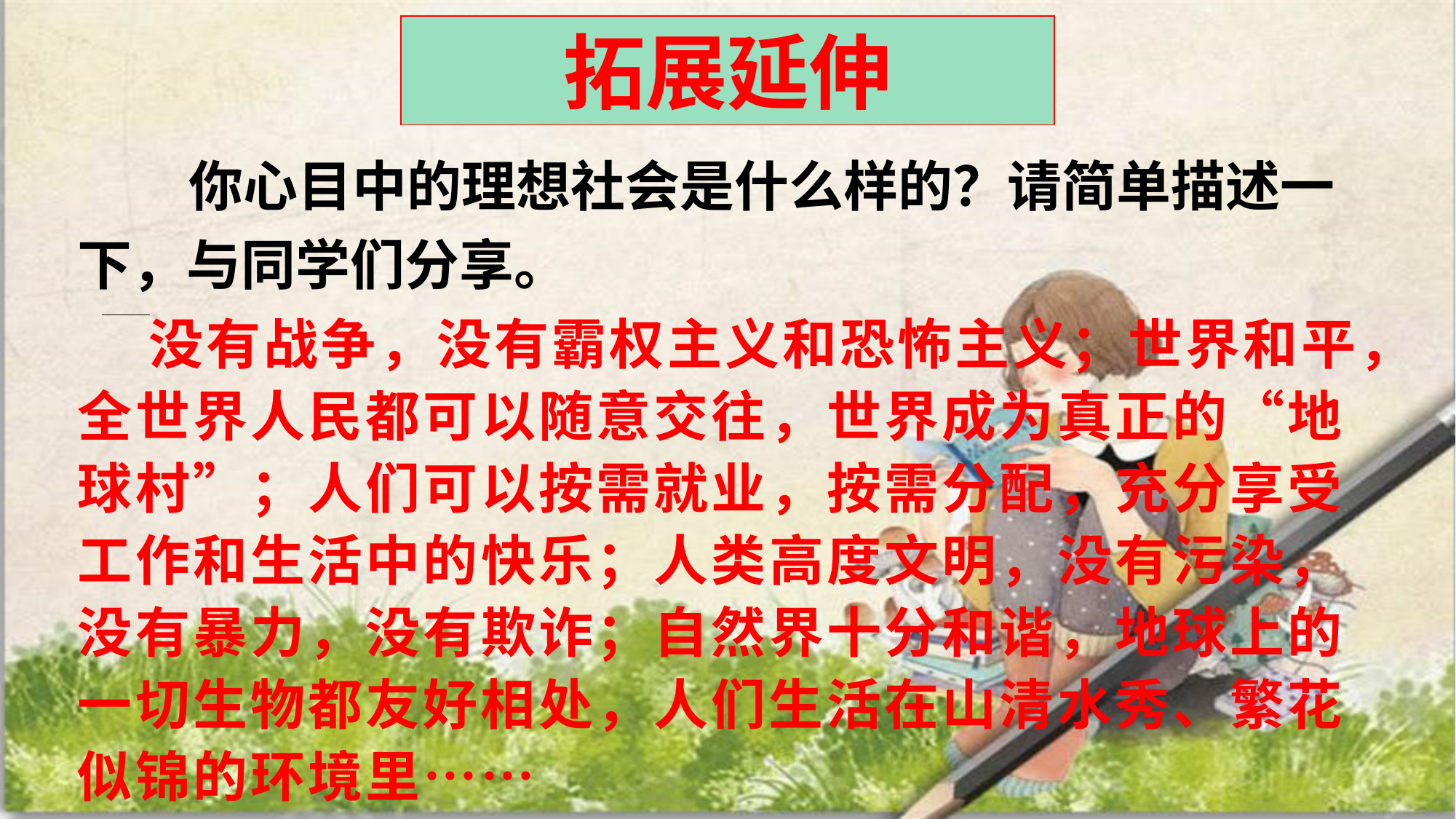

拓展延伸
      你心目中的理想社会是什么样的？请简单描述一下，与同学们分享。

    没有战争，没有霸权主义和恐怖主义；世界和平，全世界人民都可以随意交往，世界成为真正的“地球村”；人们可以按需就业，按需分配，充分享受工作和生活中的快乐；人类高度文明，没有污染，没有暴力，没有欺诈；自然界十分和谐，地球上的一切生物都友好相处，人们生活在山清水秀、繁花似锦的环境里……